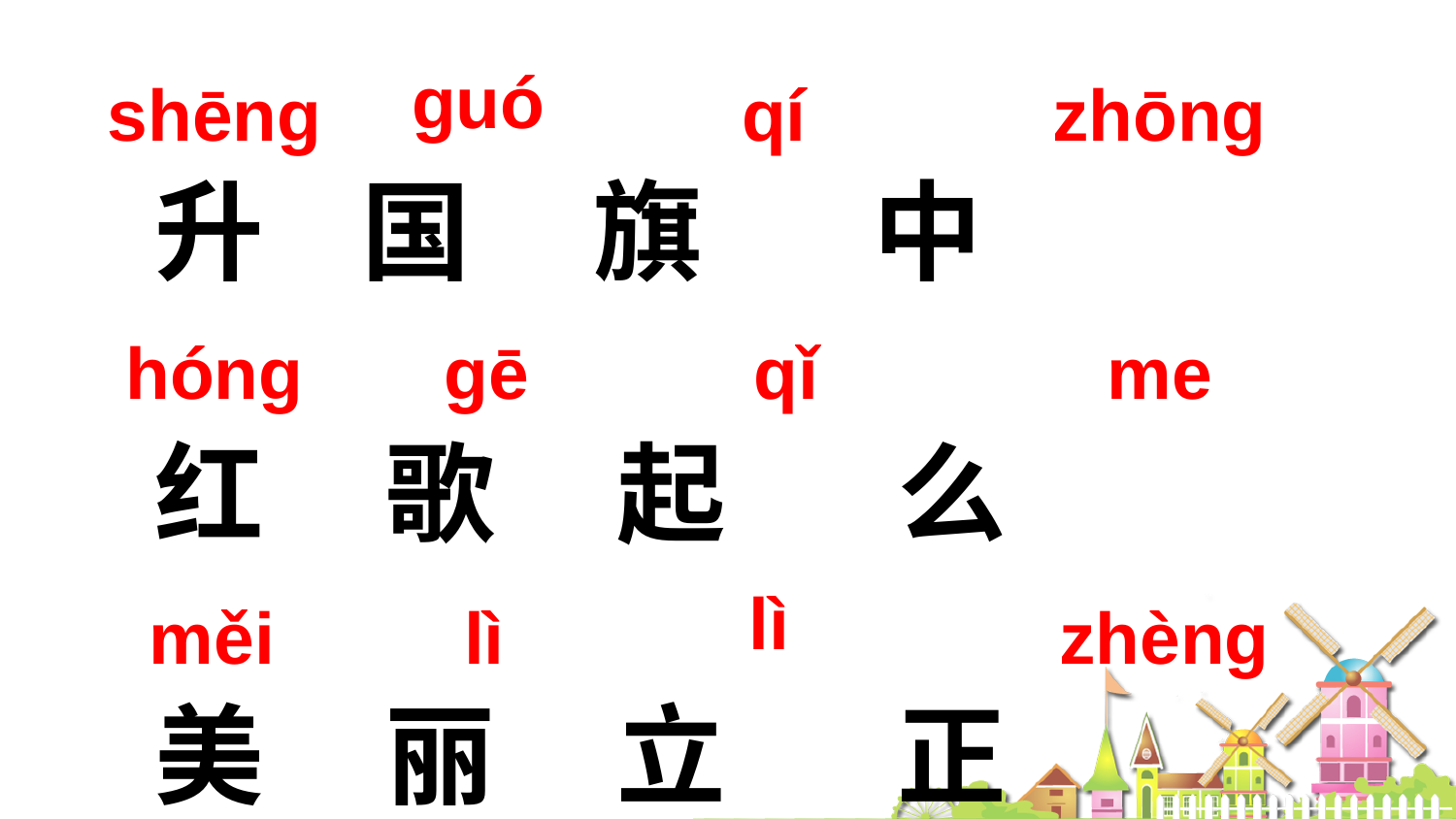

升  国  旗   中
红  歌  起   么
美  丽  立   正
  ɡuó
  shēnɡ
 qí
 zhōnɡ
 hónɡ
ɡē
  qǐ
me
   lì
měi
  lì
zhènɡ